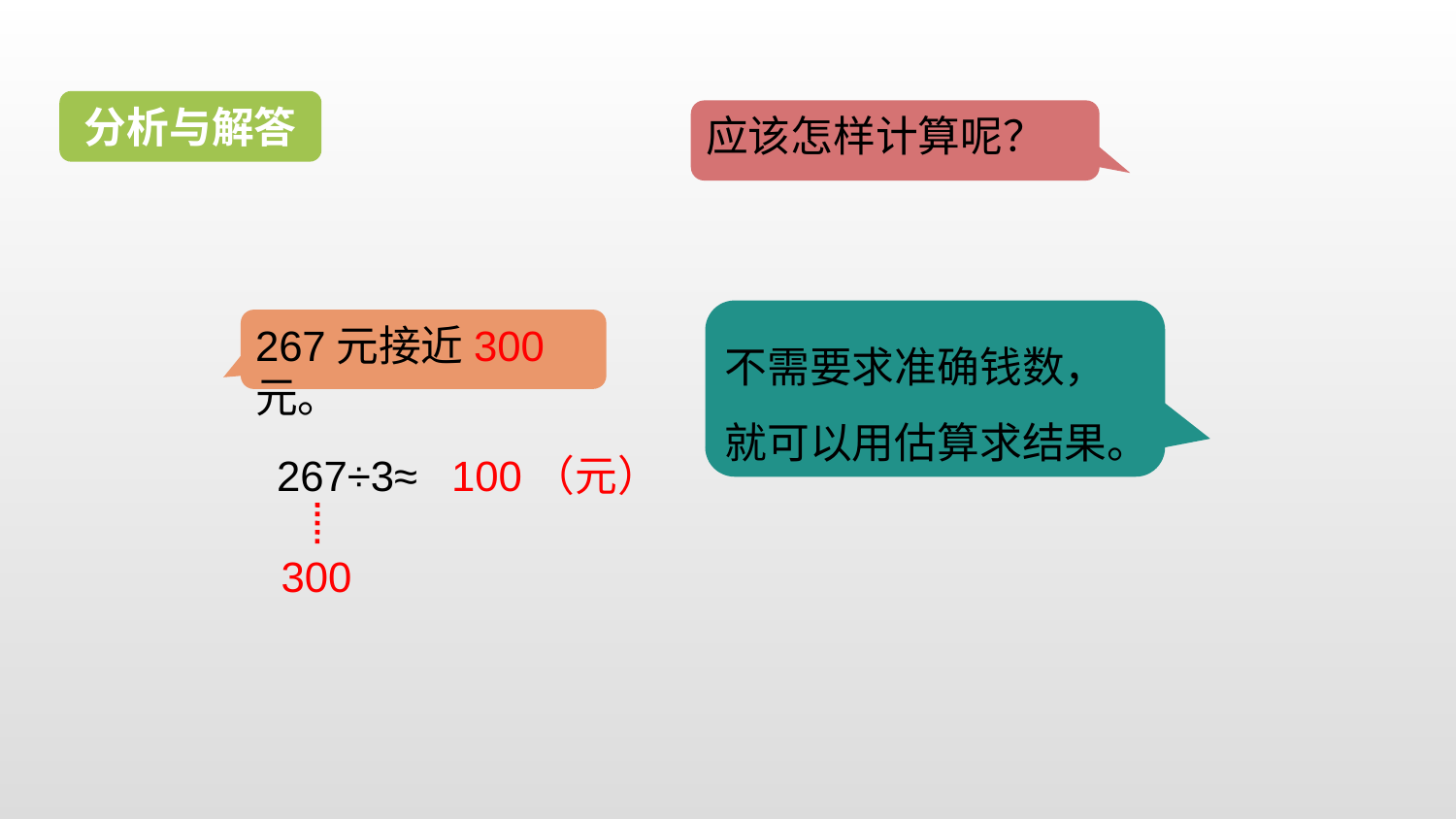

分析与解答
应该怎样计算呢？
不需要求准确钱数，就可以用估算求结果。
267元接近300元。

100（元）
267÷3≈
300